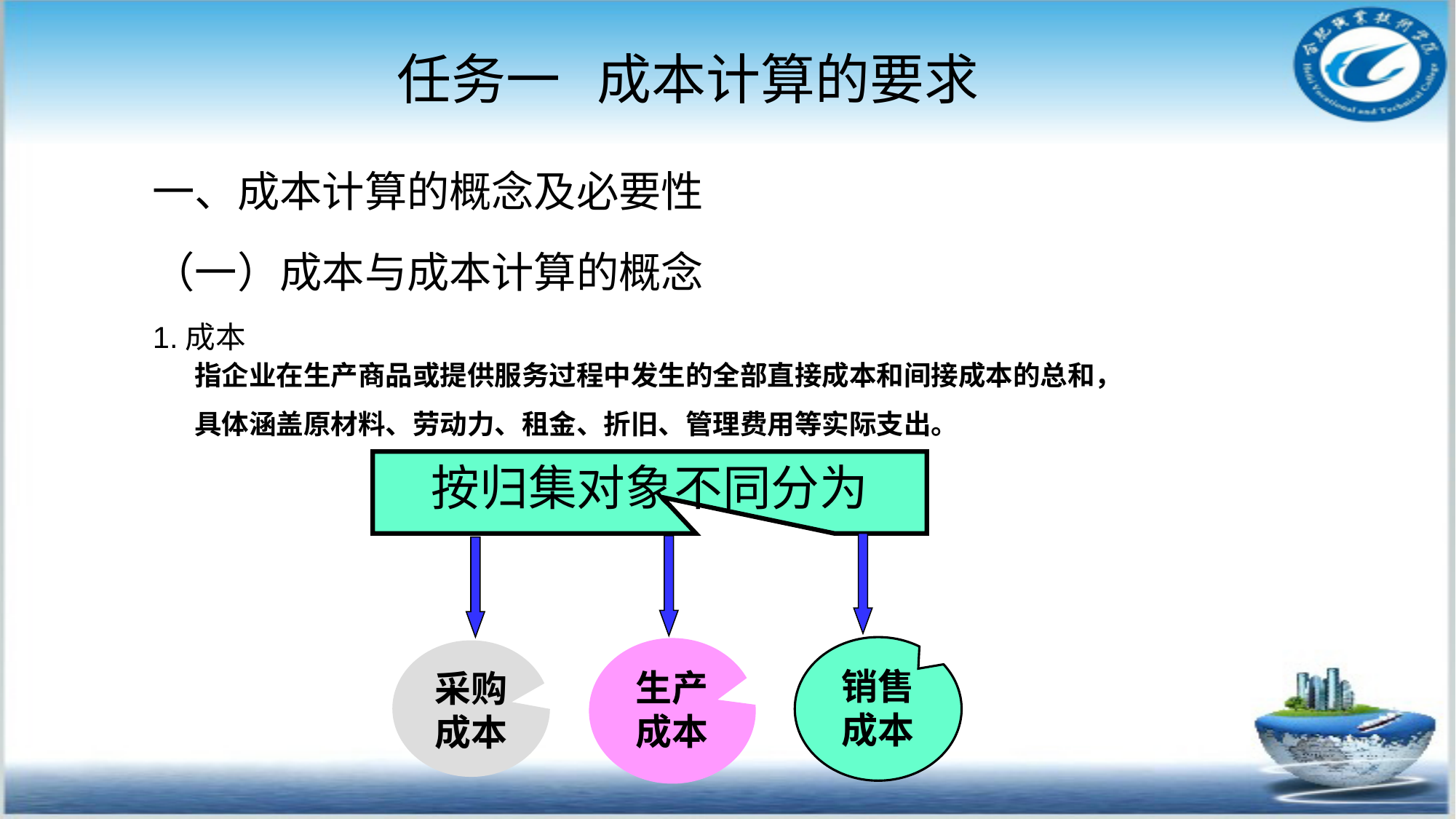

# 任务一   成本计算的要求
一、成本计算的概念及必要性
（一）成本与成本计算的概念
1.成本

指企业在生产商品或提供服务过程中发生的全部直接成本和间接成本的总和，具体涵盖原材料、劳动力、租金、折旧、管理费用等实际支出。
按归集对象不同分为

生产成本
采购成本

销售成本